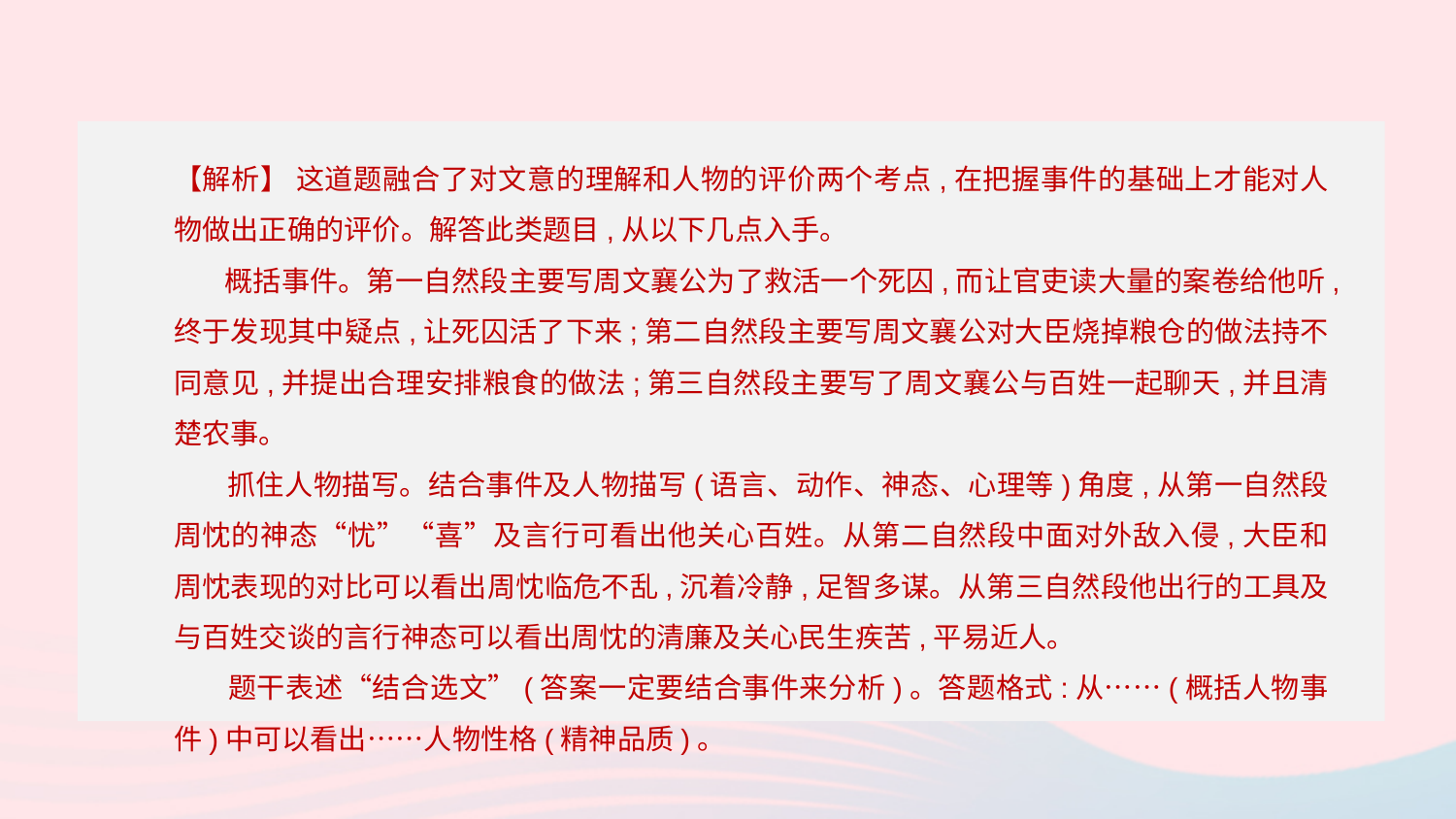

【解析】 这道题融合了对文意的理解和人物的评价两个考点,在把握事件的基础上才能对人物做出正确的评价。解答此类题目,从以下几点入手。
       概括事件。第一自然段主要写周文襄公为了救活一个死囚,而让官吏读大量的案卷给他听,终于发现其中疑点,让死囚活了下来;第二自然段主要写周文襄公对大臣烧掉粮仓的做法持不同意见,并提出合理安排粮食的做法;第三自然段主要写了周文襄公与百姓一起聊天,并且清楚农事。
       抓住人物描写。结合事件及人物描写(语言、动作、神态、心理等)角度,从第一自然段周忱的神态“忧”“喜”及言行可看出他关心百姓。从第二自然段中面对外敌入侵,大臣和周忱表现的对比可以看出周忱临危不乱,沉着冷静,足智多谋。从第三自然段他出行的工具及与百姓交谈的言行神态可以看出周忱的清廉及关心民生疾苦,平易近人。
       题干表述“结合选文”(答案一定要结合事件来分析)。答题格式:从……(概括人物事件)中可以看出……人物性格(精神品质)。